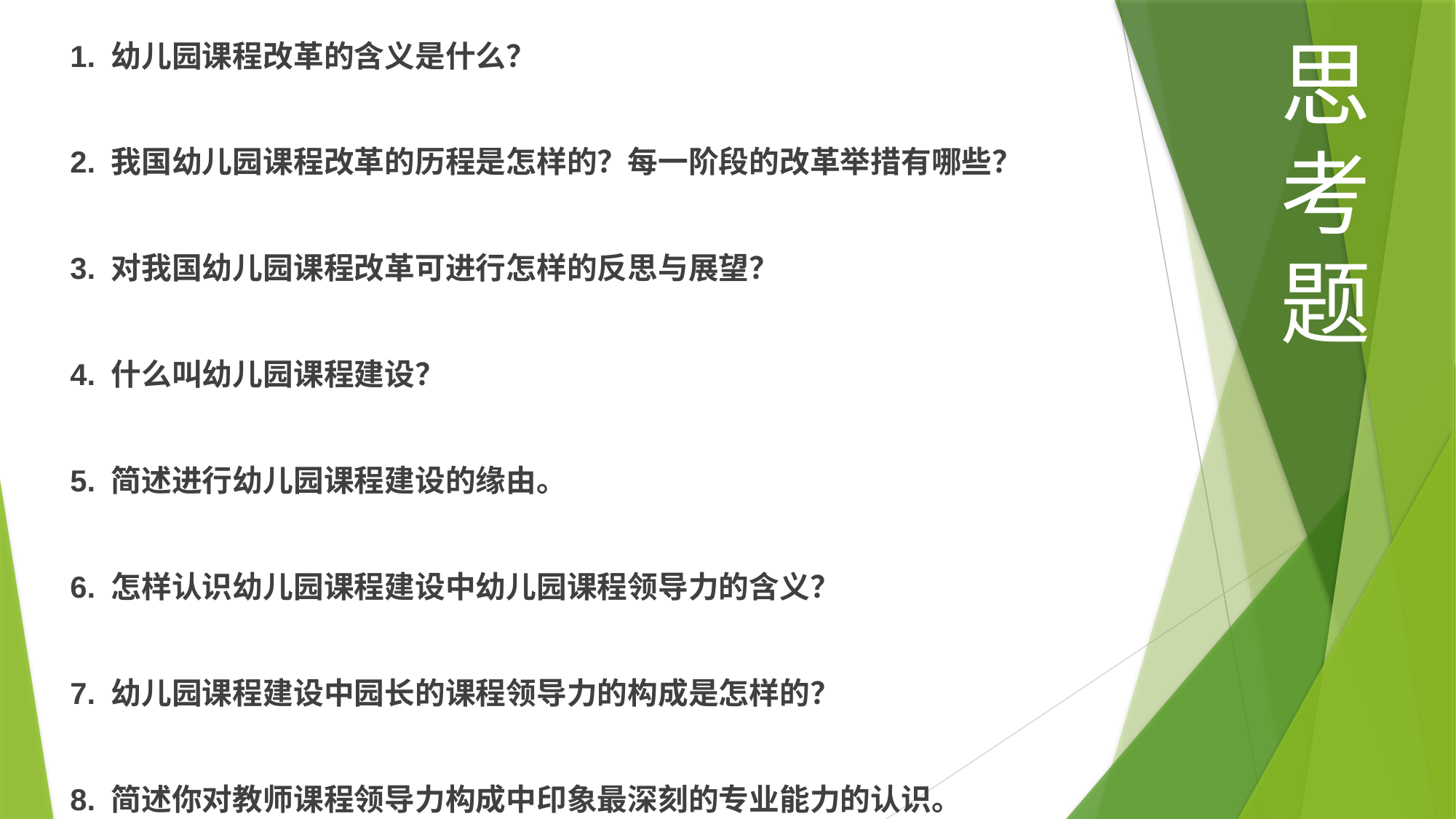

1. 幼儿园课程改革的含义是什么？
2. 我国幼儿园课程改革的历程是怎样的？每一阶段的改革举措有哪些？
3. 对我国幼儿园课程改革可进行怎样的反思与展望？
4. 什么叫幼儿园课程建设？
5. 简述进行幼儿园课程建设的缘由。
6. 怎样认识幼儿园课程建设中幼儿园课程领导力的含义？
7. 幼儿园课程建设中园长的课程领导力的构成是怎样的？
8. 简述你对教师课程领导力构成中印象最深刻的专业能力的认识。
思考题